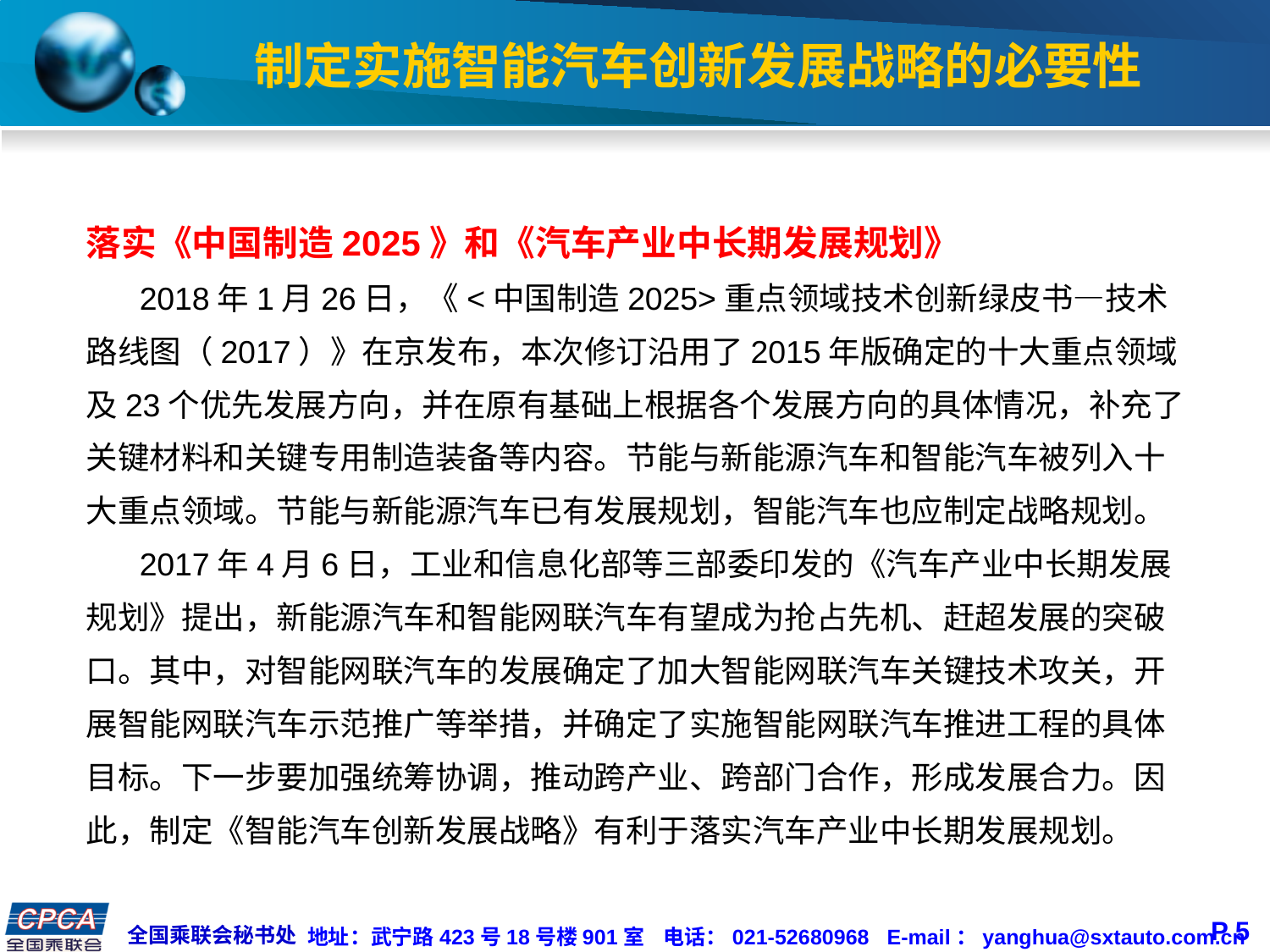

# 制定实施智能汽车创新发展战略的必要性
落实《中国制造2025》和《汽车产业中长期发展规划》
      2018年1月26日，《<中国制造2025>重点领域技术创新绿皮书—技术路线图（2017）》在京发布，本次修订沿用了2015年版确定的十大重点领域及23个优先发展方向，并在原有基础上根据各个发展方向的具体情况，补充了关键材料和关键专用制造装备等内容。节能与新能源汽车和智能汽车被列入十大重点领域。节能与新能源汽车已有发展规划，智能汽车也应制定战略规划。
      2017年4月6日，工业和信息化部等三部委印发的《汽车产业中长期发展规划》提出，新能源汽车和智能网联汽车有望成为抢占先机、赶超发展的突破口。其中，对智能网联汽车的发展确定了加大智能网联汽车关键技术攻关，开展智能网联汽车示范推广等举措，并确定了实施智能网联汽车推进工程的具体目标。下一步要加强统筹协调，推动跨产业、跨部门合作，形成发展合力。因此，制定《智能汽车创新发展战略》有利于落实汽车产业中长期发展规划。